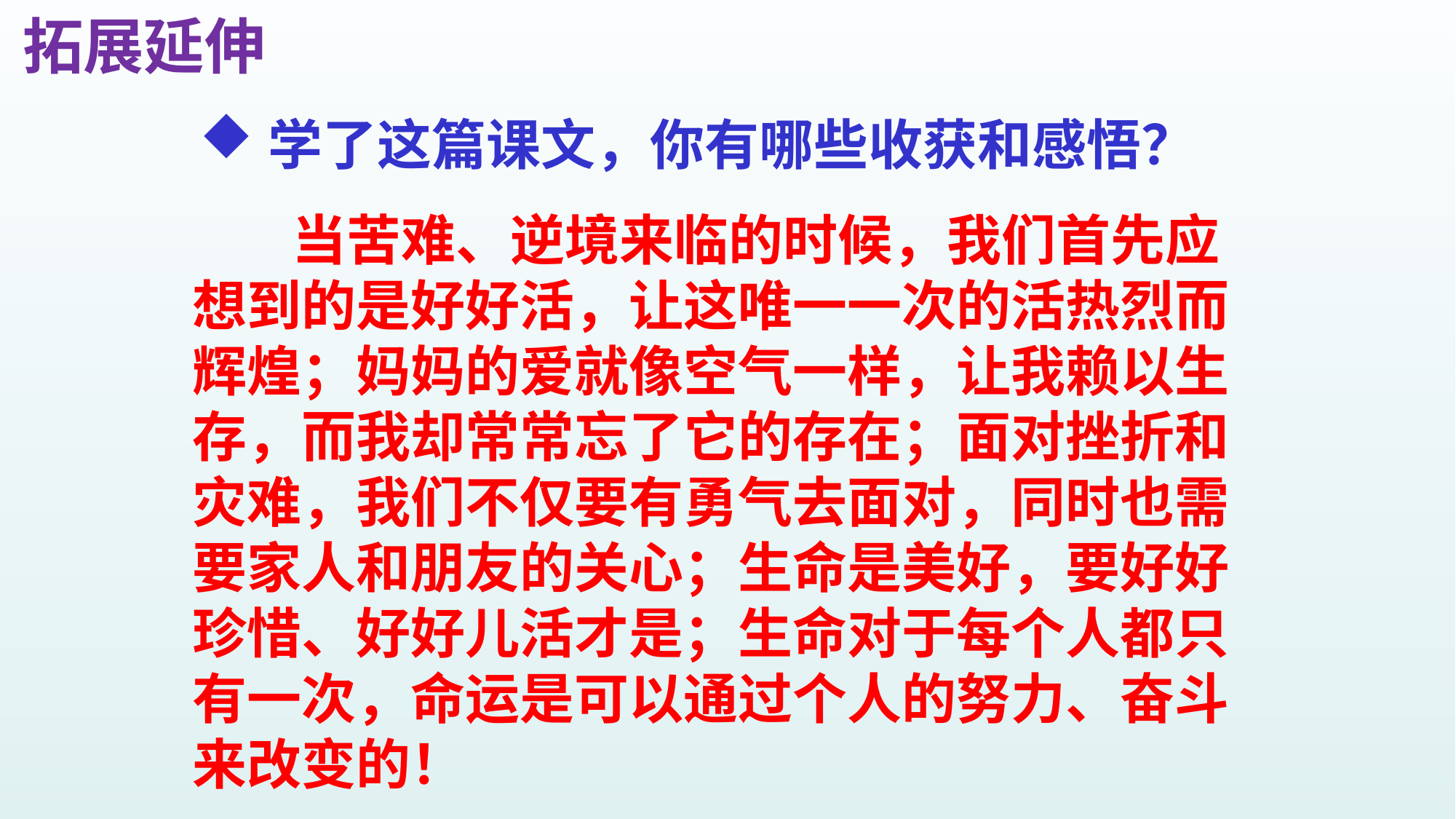

拓展延伸
学了这篇课文，你有哪些收获和感悟？
       当苦难、逆境来临的时候，我们首先应想到的是好好活，让这唯一一次的活热烈而辉煌；妈妈的爱就像空气一样，让我赖以生存，而我却常常忘了它的存在；面对挫折和灾难，我们不仅要有勇气去面对，同时也需要家人和朋友的关心；生命是美好，要好好珍惜、好好儿活才是；生命对于每个人都只有一次，命运是可以通过个人的努力、奋斗来改变的！